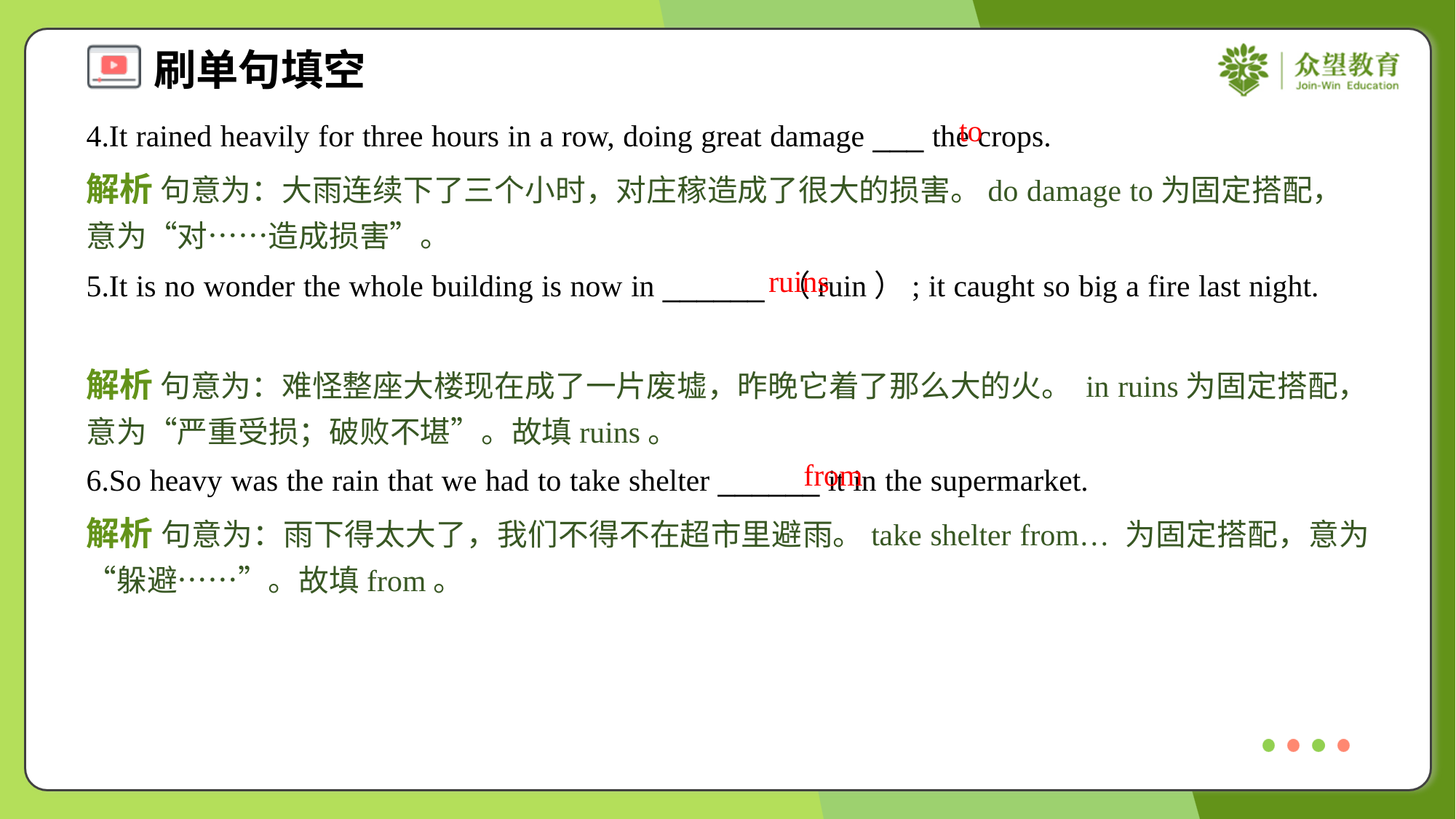

to
4.It rained heavily for three hours in a row, doing great damage ___ the crops.
解析 句意为：大雨连续下了三个小时，对庄稼造成了很大的损害。do damage to为固定搭配，意为“对……造成损害”。
ruins
5.It is no wonder the whole building is now in ______ （ruin）; it caught so big a fire last night.
解析 句意为：难怪整座大楼现在成了一片废墟，昨晚它着了那么大的火。 in ruins为固定搭配，意为“严重受损；破败不堪”。故填ruins。
from
6.So heavy was the rain that we had to take shelter ______ it in the supermarket.
解析 句意为：雨下得太大了，我们不得不在超市里避雨。take shelter from… 为固定搭配，意为“躲避……”。故填from。